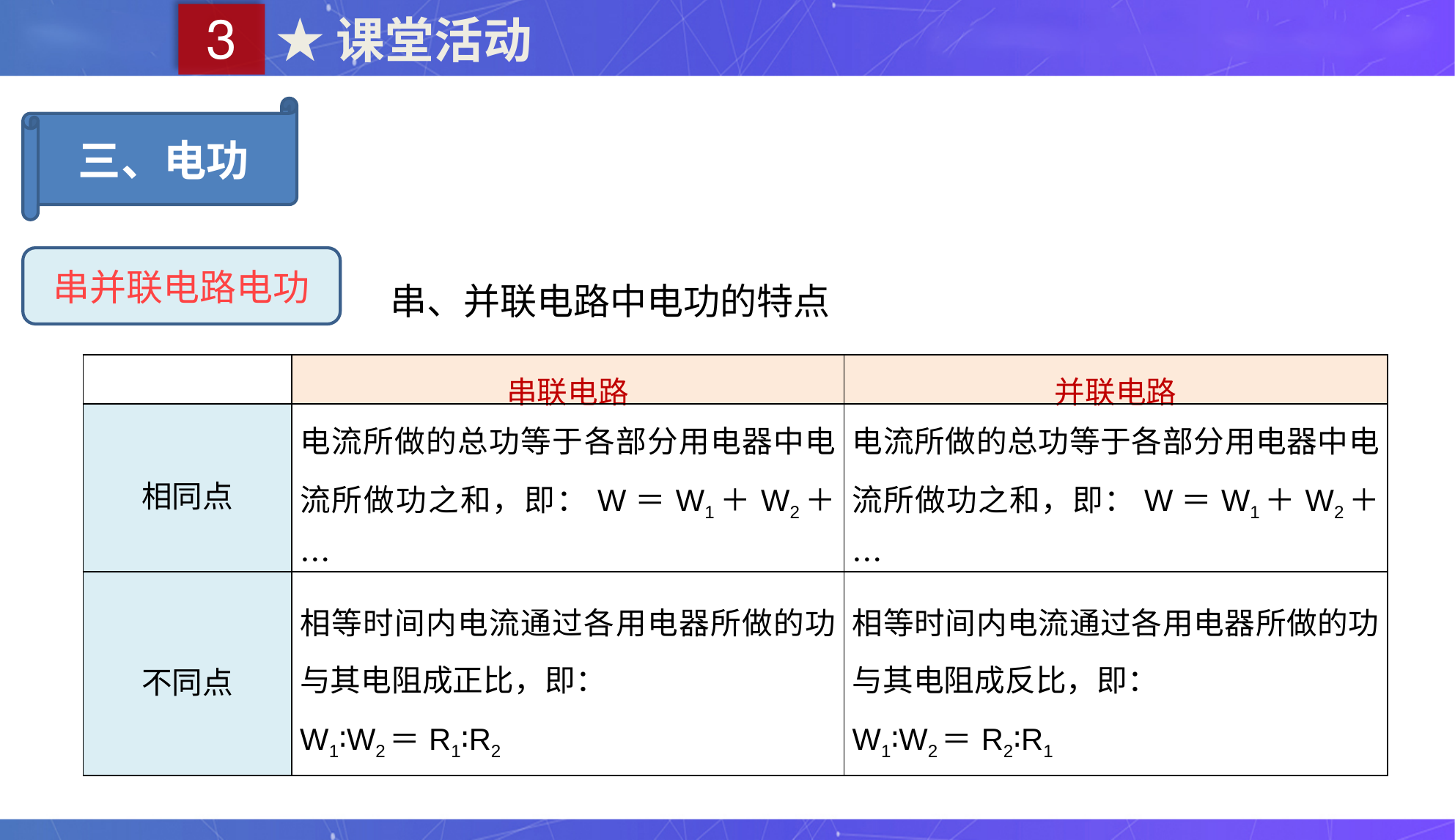

3
★课堂活动
三、电功
串并联电路电功
串、并联电路中电功的特点
|  | 串联电路 | 并联电路 |
| --- | --- | --- |
| 相同点 | 电流所做的总功等于各部分用电器中电流所做功之和，即：W＝W1＋W2＋… | 电流所做的总功等于各部分用电器中电流所做功之和，即：W＝W1＋W2＋… |
| 不同点 | 相等时间内电流通过各用电器所做的功与其电阻成正比，即： W1∶W2＝R1∶R2 | 相等时间内电流通过各用电器所做的功与其电阻成反比，即： W1∶W2＝R2∶R1 |